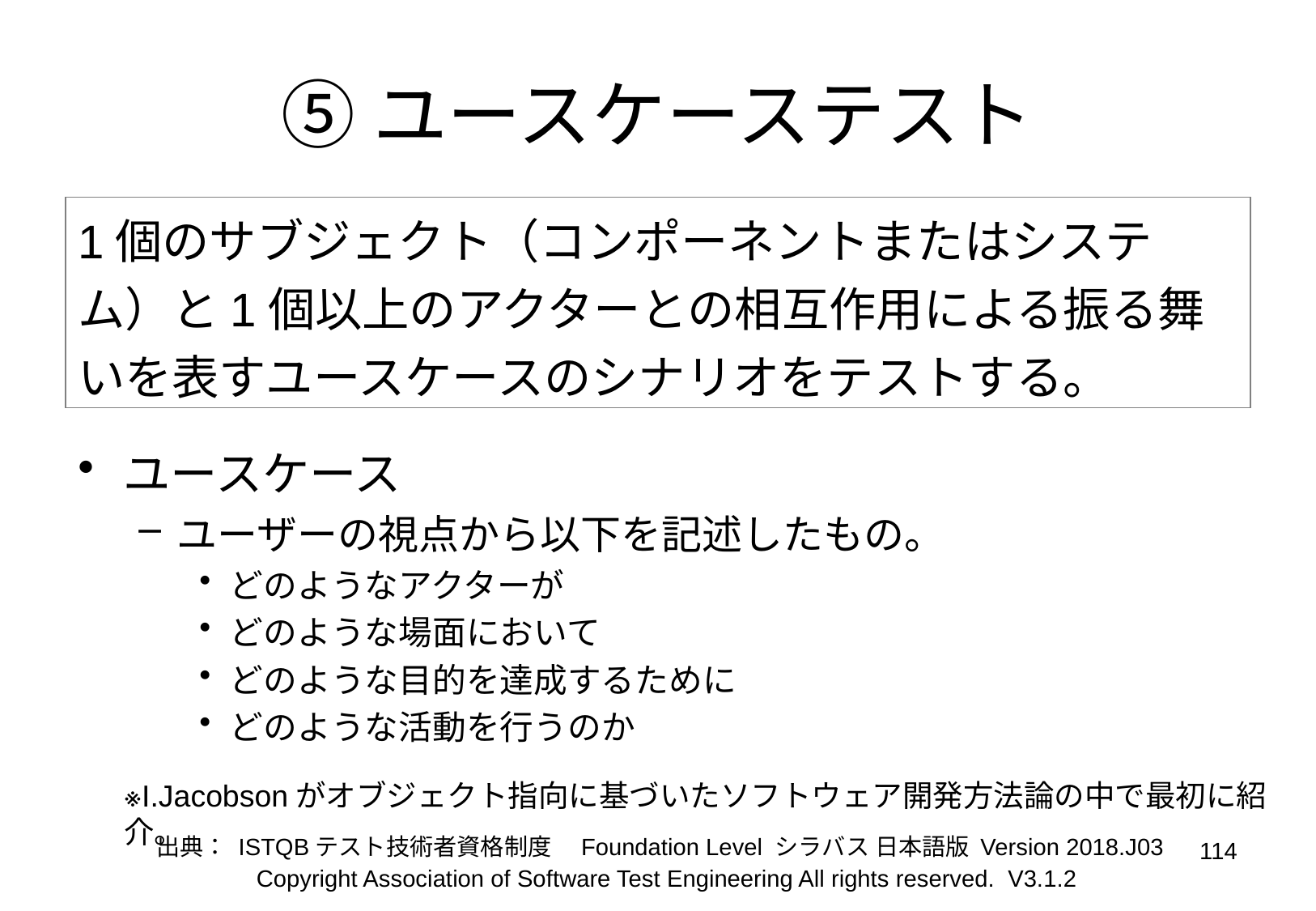

# ⑤ユースケーステスト
1個のサブジェクト（コンポーネントまたはシステム）と1個以上のアクターとの相互作用による振る舞いを表すユースケースのシナリオをテストする。

ユースケース
ユーザーの視点から以下を記述したもの。
どのようなアクターが
どのような場面において
どのような目的を達成するために
どのような活動を行うのか

※I.Jacobsonがオブジェクト指向に基づいたソフトウェア開発方法論の中で最初に紹介。
出典： ISTQBテスト技術者資格制度　Foundation Level シラバス 日本語版 Version 2018.J03
114
Copyright Association of Software Test Engineering All rights reserved.  V3.1.2